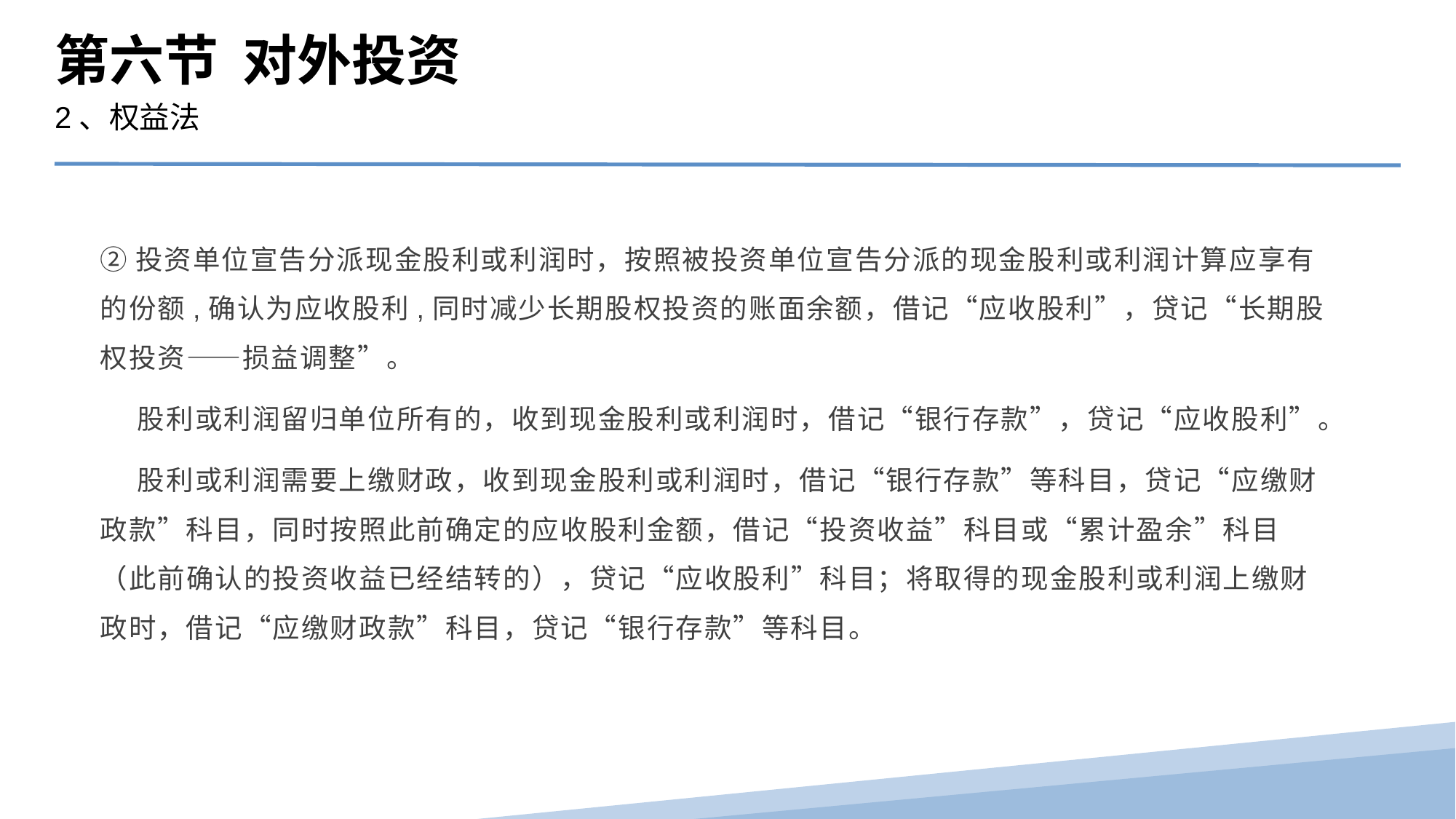

第六节  对外投资
2、权益法
②投资单位宣告分派现金股利或利润时，按照被投资单位宣告分派的现金股利或利润计算应享有的份额,确认为应收股利,同时减少长期股权投资的账面余额，借记“应收股利”，贷记“长期股权投资——损益调整”。
    股利或利润留归单位所有的，收到现金股利或利润时，借记“银行存款”，贷记“应收股利”。
    股利或利润需要上缴财政，收到现金股利或利润时，借记“银行存款”等科目，贷记“应缴财政款”科目，同时按照此前确定的应收股利金额，借记“投资收益”科目或“累计盈余”科目（此前确认的投资收益已经结转的），贷记“应收股利”科目；将取得的现金股利或利润上缴财政时，借记“应缴财政款”科目，贷记“银行存款”等科目。